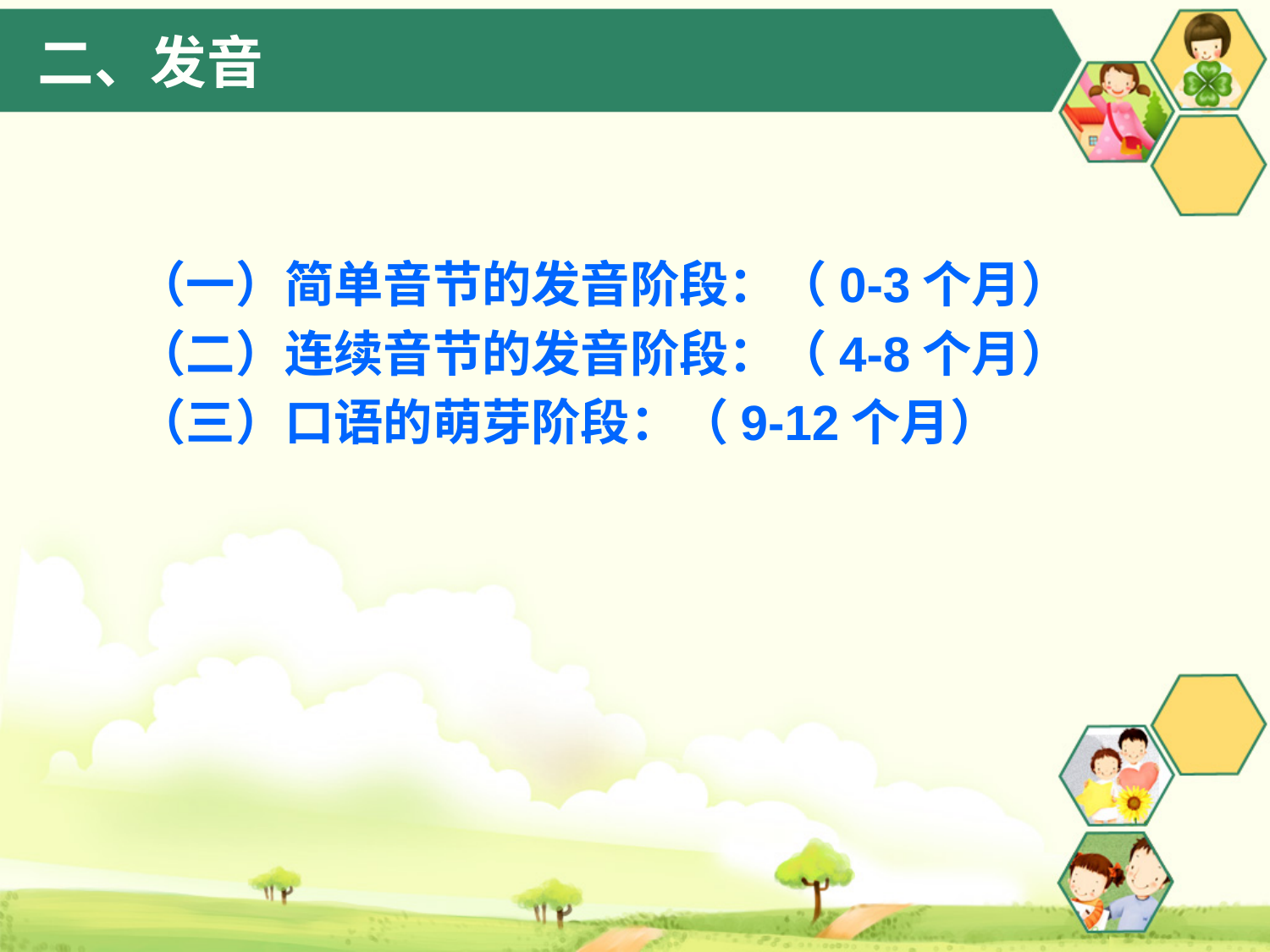

# 二、发音

（一）简单音节的发音阶段：（0-3个月）
（二）连续音节的发音阶段：（4-8个月）
（三）口语的萌芽阶段：（9-12个月）